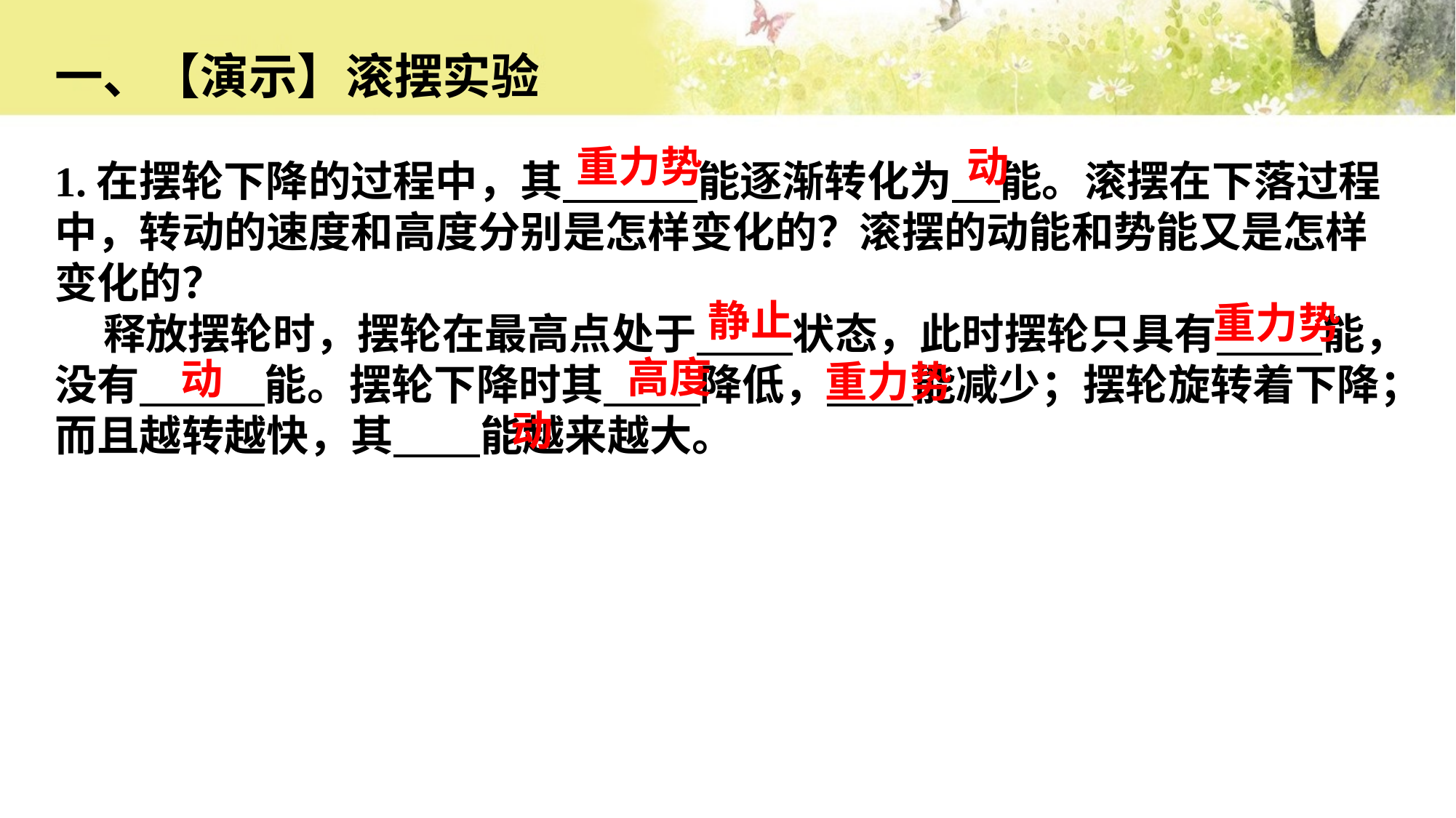

一、【演示】滚摆实验

1.在摆轮下降的过程中，其              能逐渐转化为     能。滚摆在下落过程中，转动的速度和高度分别是怎样变化的？滚摆的动能和势能又是怎样变化的？
    释放摆轮时，摆轮在最高点处于          状态，此时摆轮只具有           能，没有             能。摆轮下降时其          降低，         能减少；摆轮旋转着下降；而且越转越快，其         能越来越大。
重力势
动
静止
重力势
高度
动
重力势
动